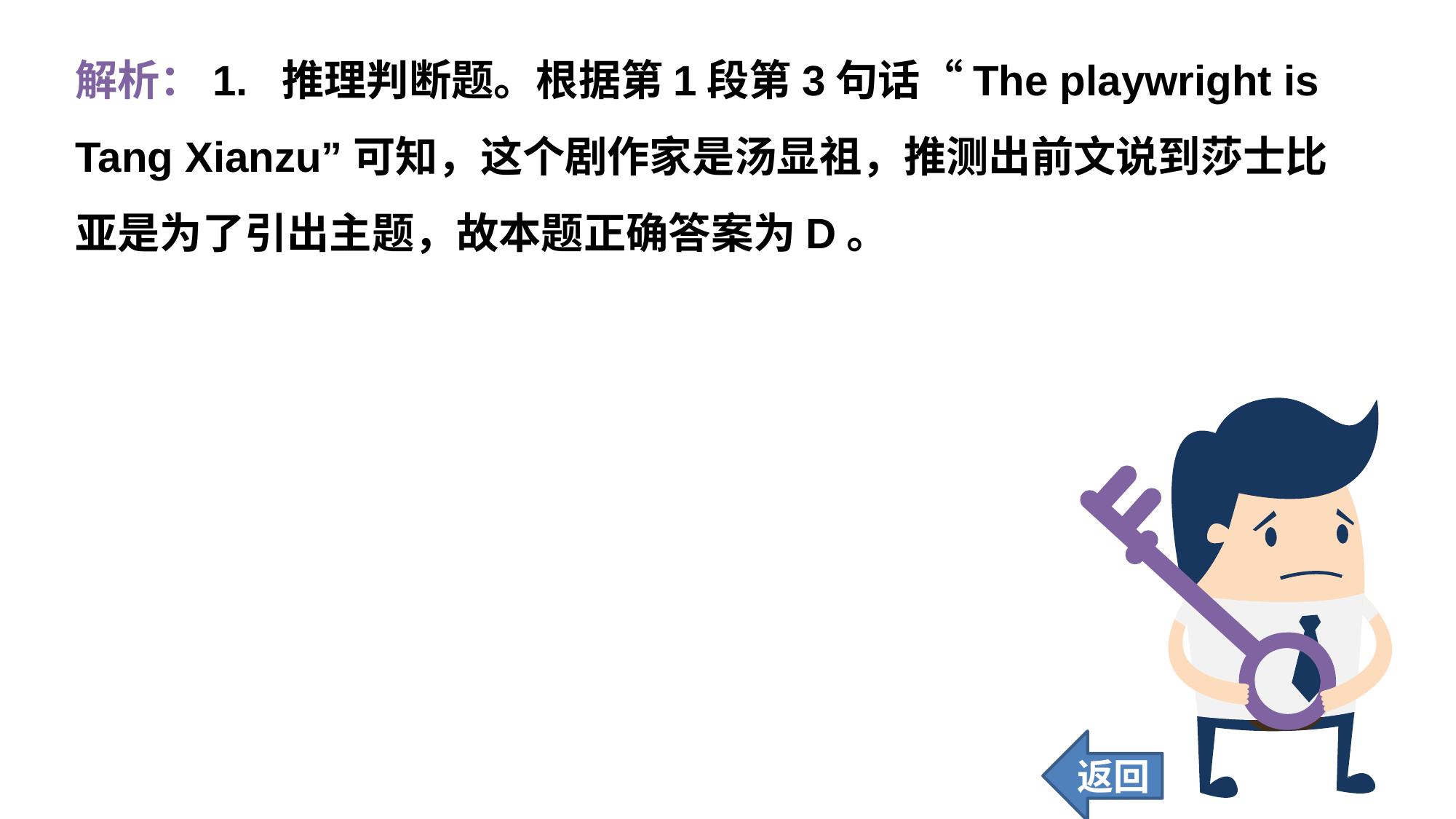

解析：1.  推理判断题。根据第1段第3句话“The playwright is Tang Xianzu”可知，这个剧作家是汤显祖，推测出前文说到莎士比亚是为了引出主题，故本题正确答案为D。

返回
141